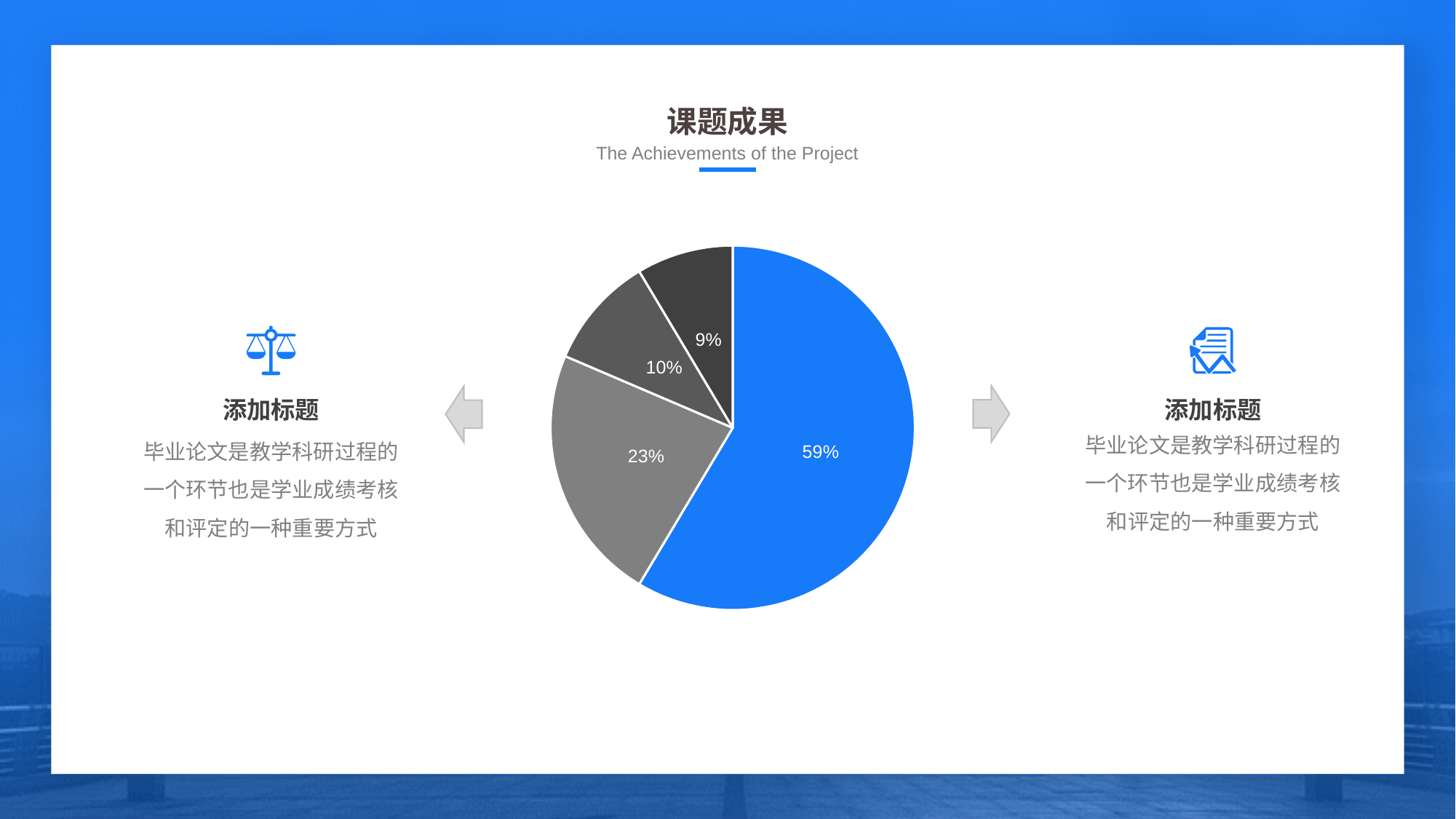

课题成果
The Achievements of the Project

### Chart

| Category | 销售额 |
|---|---|
| The first quarter | 8.2 |
| The second quarter | 3.2 |
| The third quarter | 1.4 |
| The fourth quarter | 1.2 |
添加标题

毕业论文是教学科研过程的一个环节也是学业成绩考核和评定的一种重要方式

添加标题

毕业论文是教学科研过程的一个环节也是学业成绩考核和评定的一种重要方式